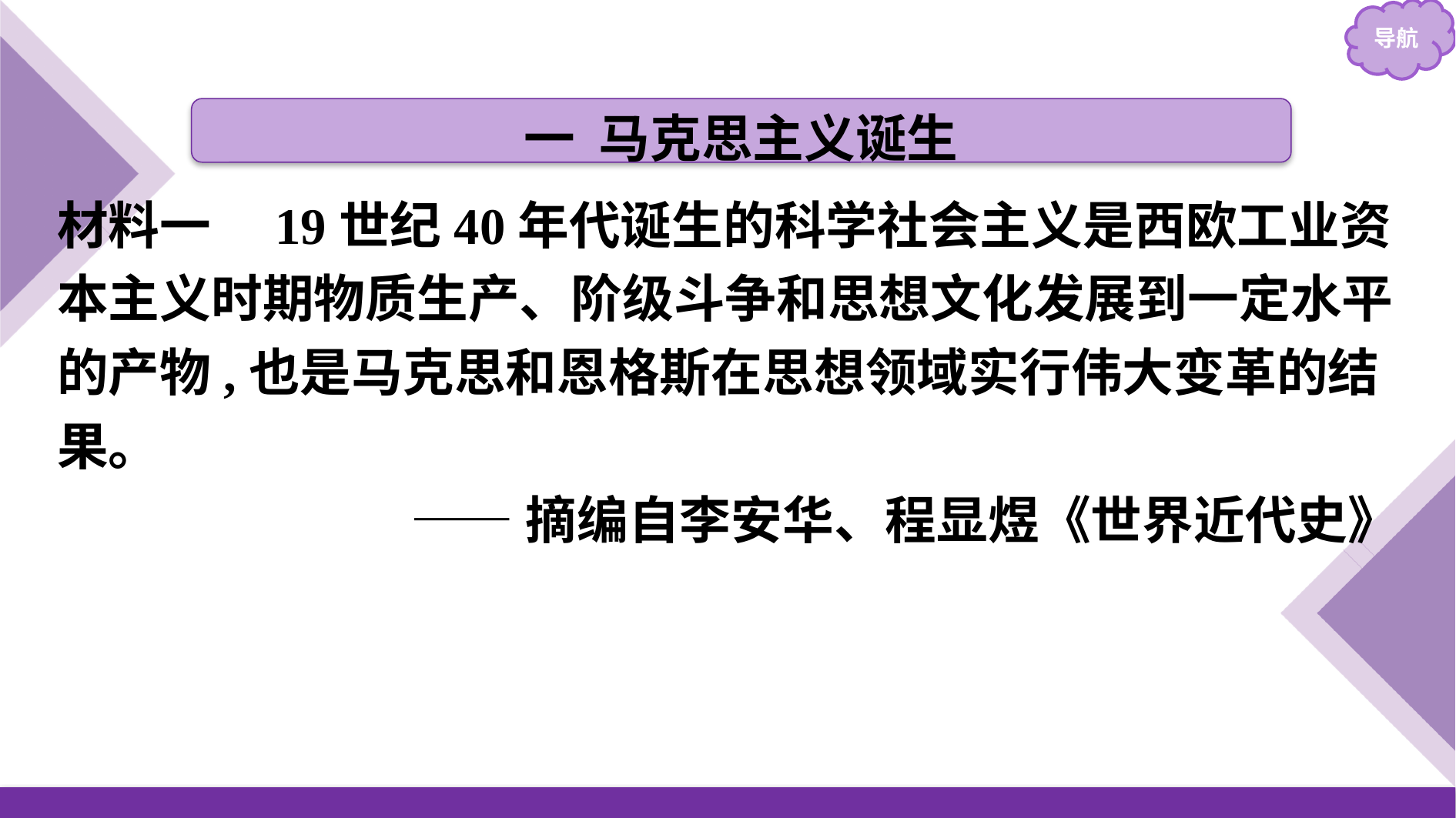

一  马克思主义诞生
材料一　19世纪40年代诞生的科学社会主义是西欧工业资本主义时期物质生产、阶级斗争和思想文化发展到一定水平的产物,也是马克思和恩格斯在思想领域实行伟大变革的结果。
——摘编自李安华、程显煜《世界近代史》